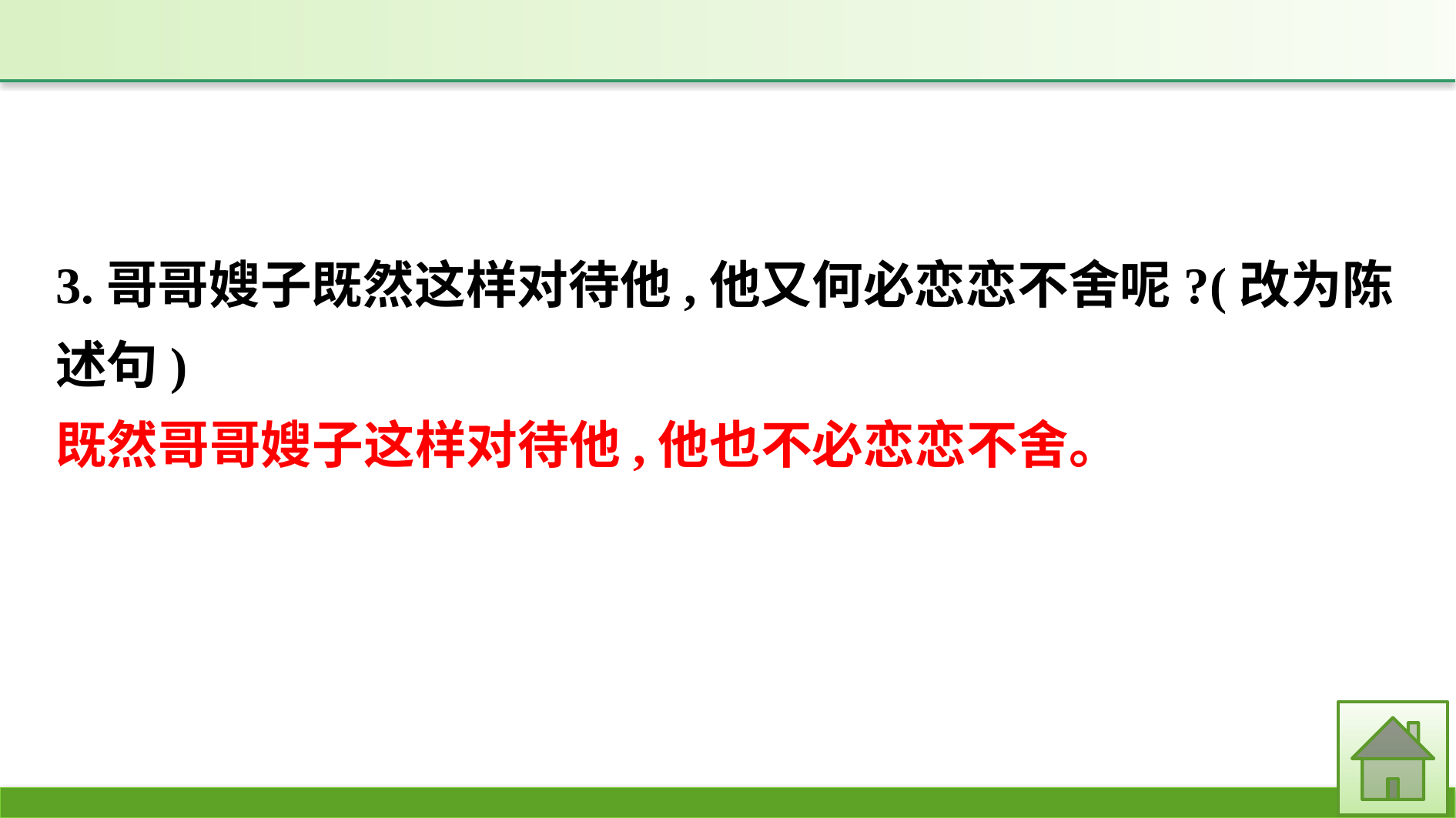

3.哥哥嫂子既然这样对待他,他又何必恋恋不舍呢?(改为陈述句)
既然哥哥嫂子这样对待他,他也不必恋恋不舍。